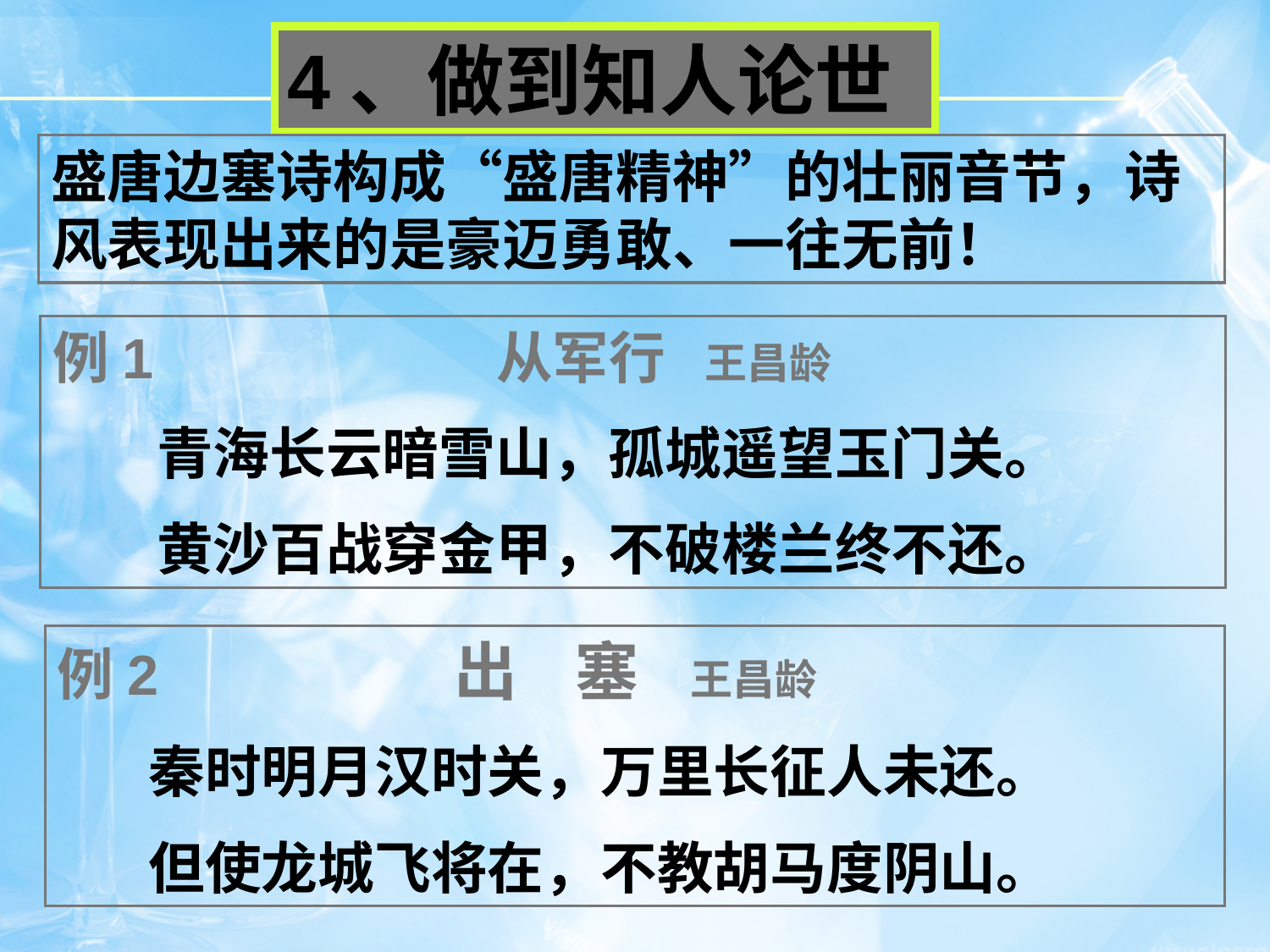

4、做到知人论世
盛唐边塞诗构成“盛唐精神”的壮丽音节，诗风表现出来的是豪迈勇敢、一往无前！
例1                     从军行   王昌龄
       青海长云暗雪山，孤城遥望玉门关。
       黄沙百战穿金甲，不破楼兰终不还。
例2                  出    塞    王昌龄
      秦时明月汉时关，万里长征人未还。
      但使龙城飞将在，不教胡马度阴山。